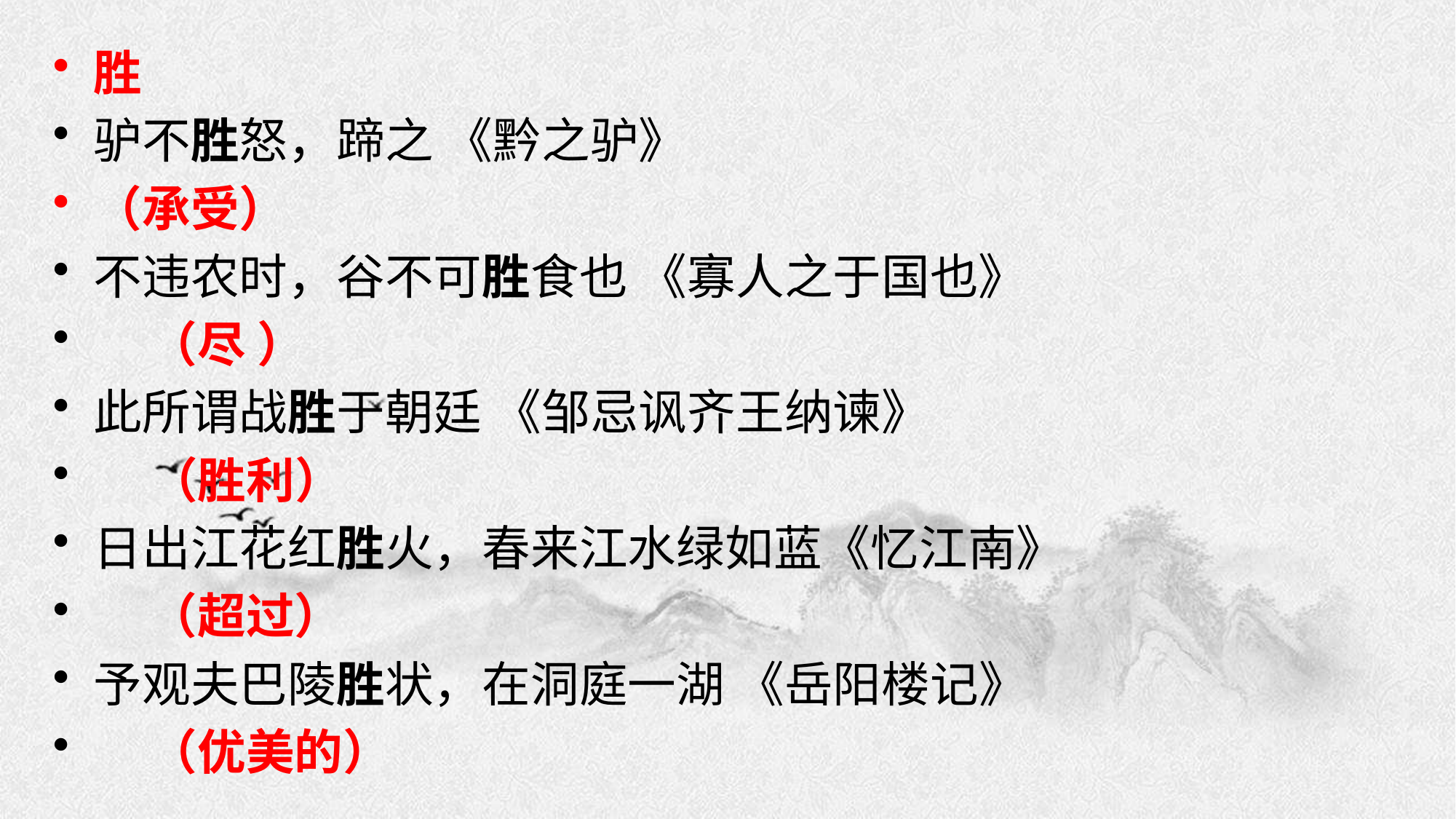

胜
驴不胜怒，蹄之 《黔之驴》
（承受）
不违农时，谷不可胜食也 《寡人之于国也》
    （尽 ）
此所谓战胜于朝廷 《邹忌讽齐王纳谏》
    （胜利）
日出江花红胜火，春来江水绿如蓝《忆江南》
    （超过）
予观夫巴陵胜状，在洞庭一湖 《岳阳楼记》
    （优美的）